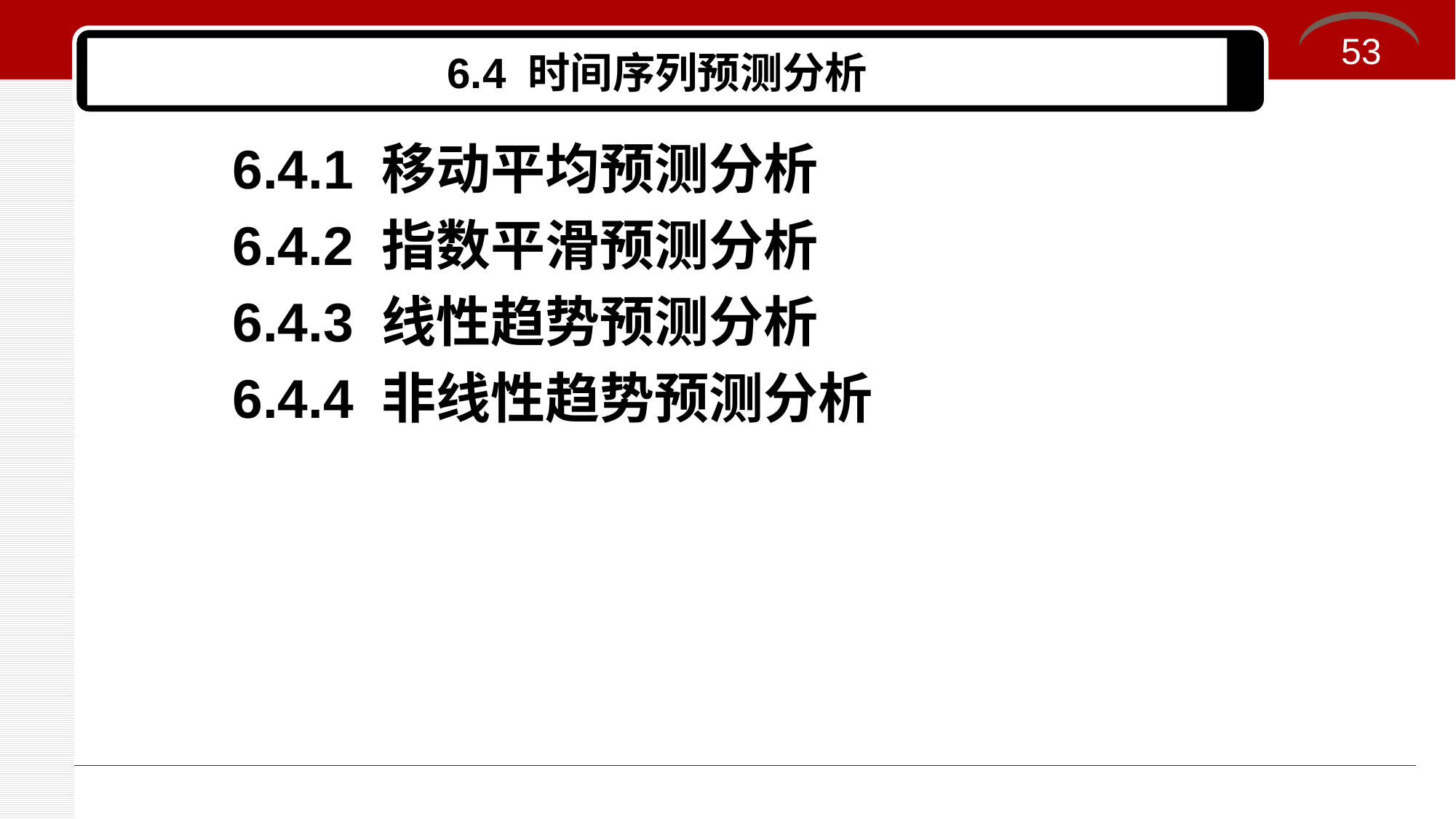

53
# 6.4 时间序列预测分析
6.4.1 移动平均预测分析
6.4.2 指数平滑预测分析
6.4.3 线性趋势预测分析
6.4.4 非线性趋势预测分析